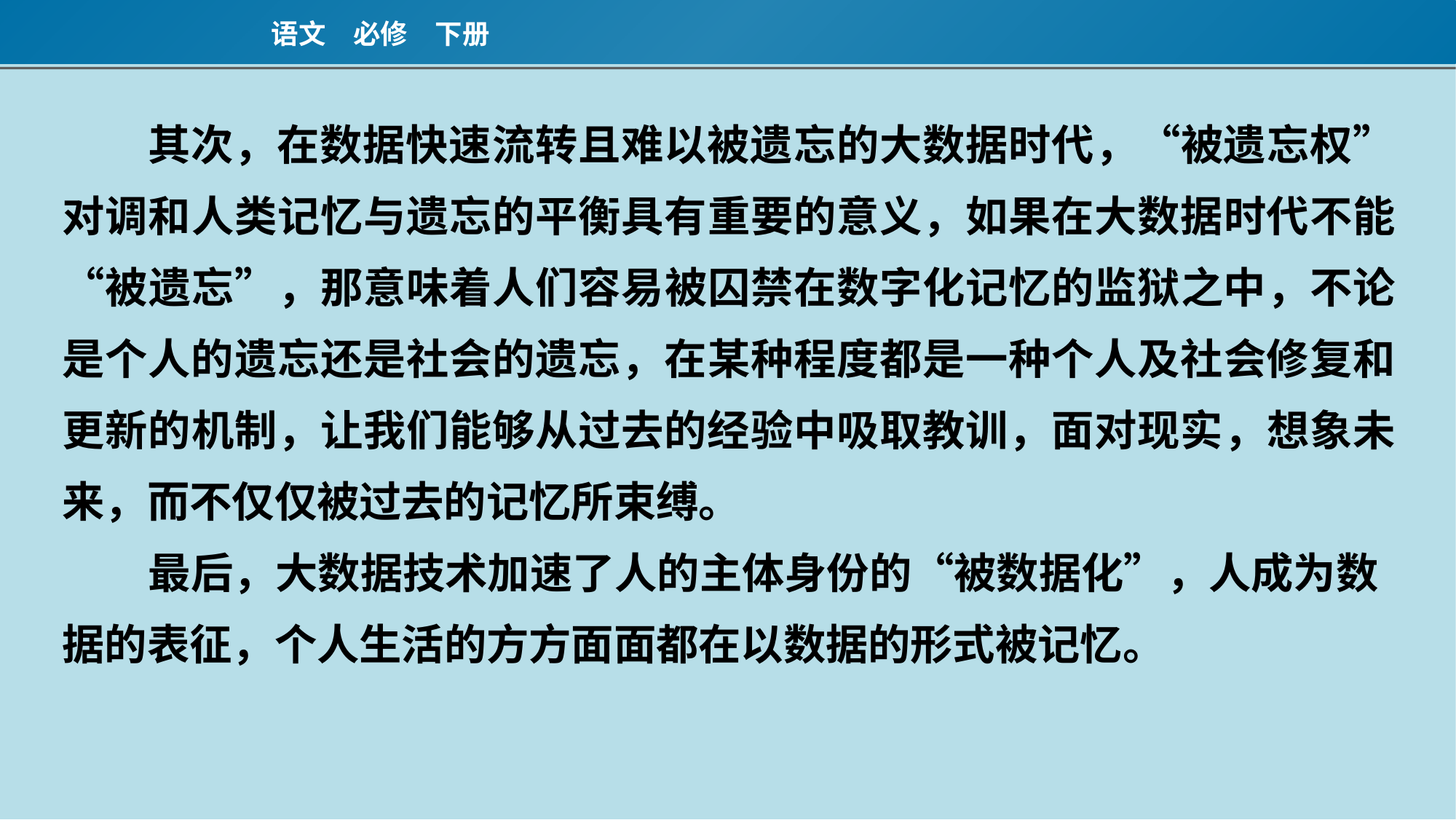

其次，在数据快速流转且难以被遗忘的大数据时代，“被遗忘权”对调和人类记忆与遗忘的平衡具有重要的意义，如果在大数据时代不能“被遗忘”，那意味着人们容易被囚禁在数字化记忆的监狱之中，不论是个人的遗忘还是社会的遗忘，在某种程度都是一种个人及社会修复和更新的机制，让我们能够从过去的经验中吸取教训，面对现实，想象未来，而不仅仅被过去的记忆所束缚。
最后，大数据技术加速了人的主体身份的“被数据化”，人成为数据的表征，个人生活的方方面面都在以数据的形式被记忆。